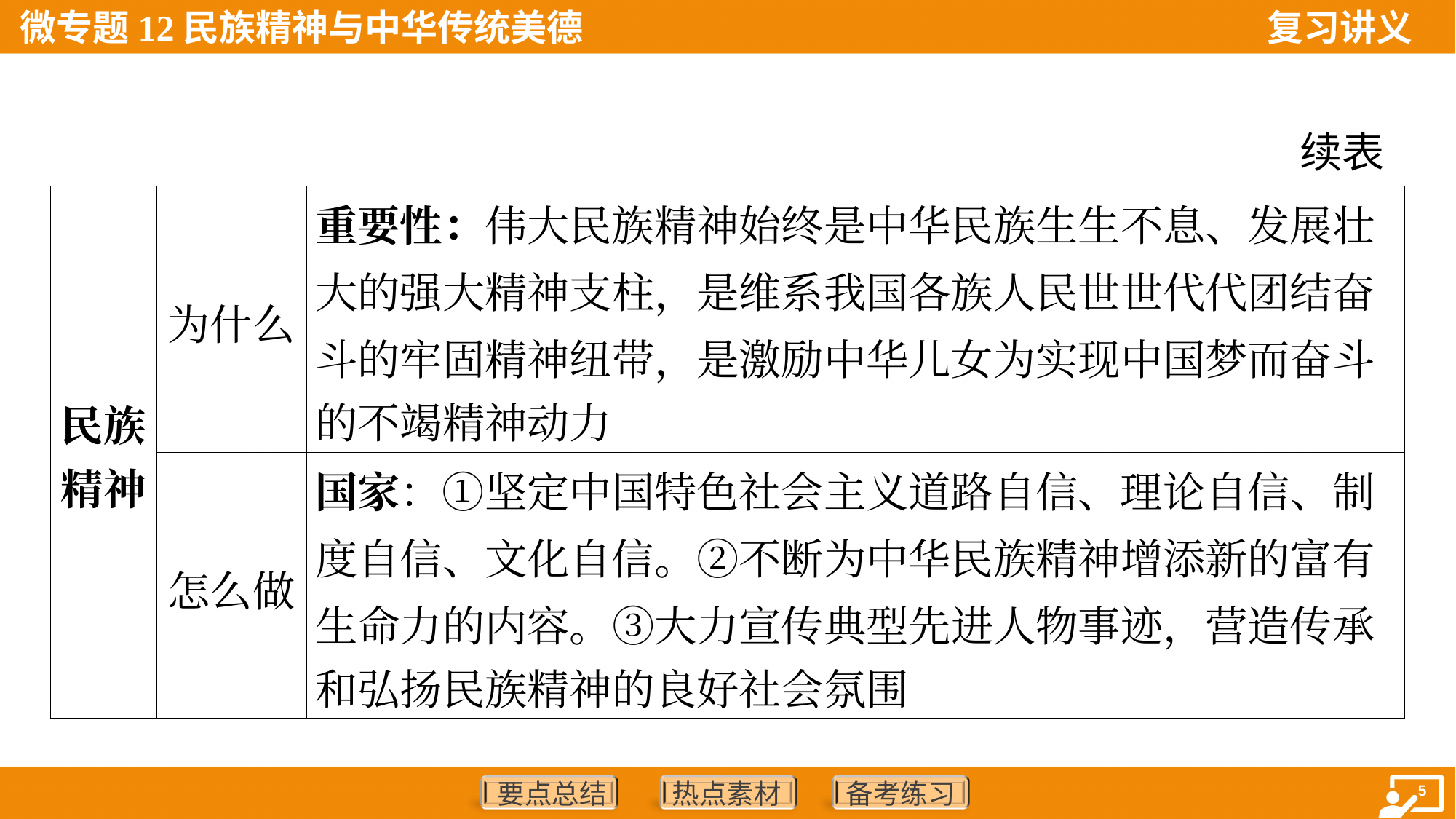

续表
| 民族 精神 | 为什么 | 重要性：伟大民族精神始终是中华民族生生不息、发展壮 大的强大精神支柱，是维系我国各族人民世世代代团结奋 斗的牢固精神纽带，是激励中华儿女为实现中国梦而奋斗 的不竭精神动力 |
| --- | --- | --- |
|  | 怎么做 | 国家：①坚定中国特色社会主义道路自信、理论自信、制 度自信、文化自信。②不断为中华民族精神增添新的富有 生命力的内容。③大力宣传典型先进人物事迹，营造传承 和弘扬民族精神的良好社会氛围 |